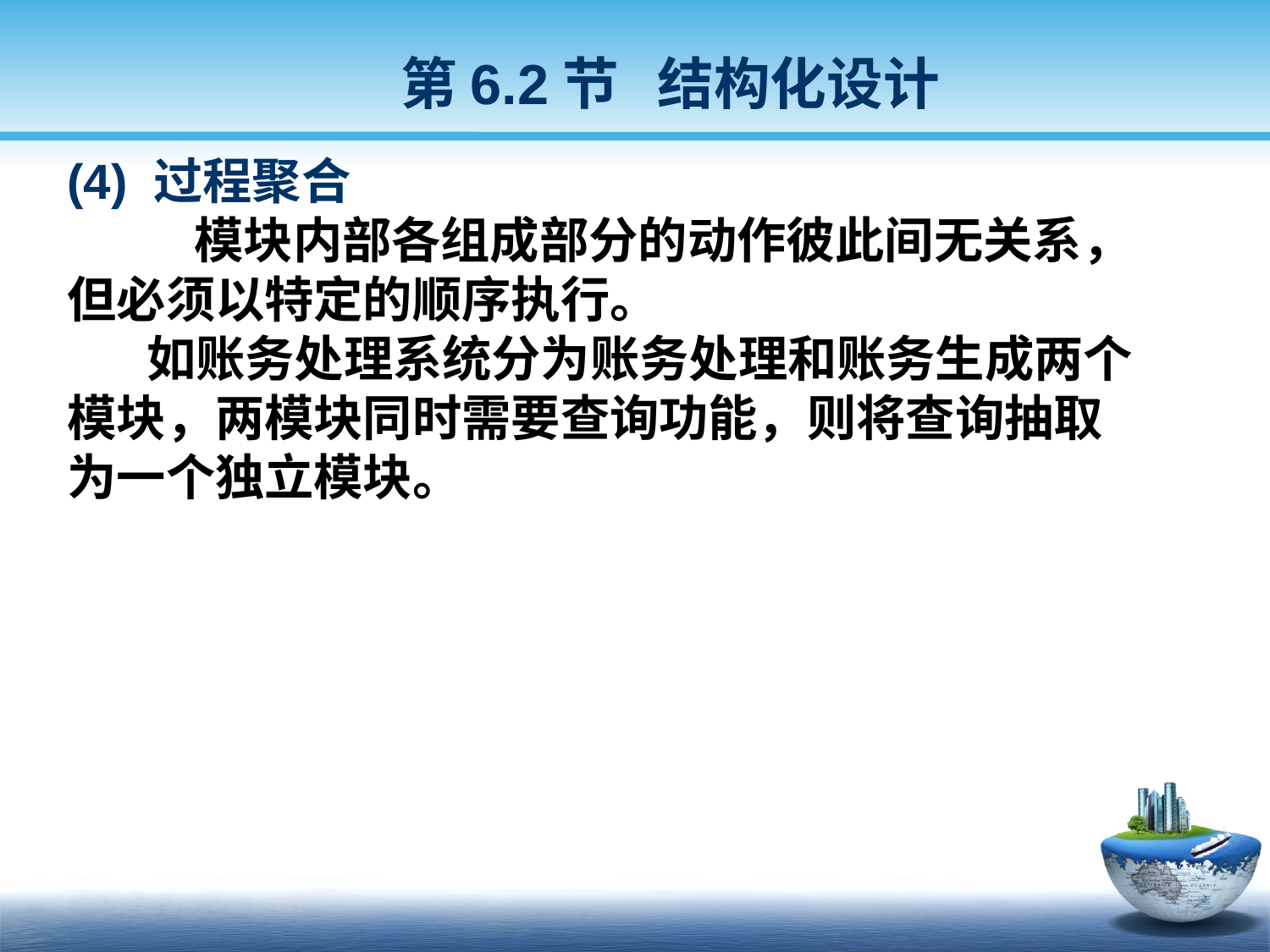

第6.2节   结构化设计
(4) 过程聚合
	模块内部各组成部分的动作彼此间无关系，但必须以特定的顺序执行。
      如账务处理系统分为账务处理和账务生成两个模块，两模块同时需要查询功能，则将查询抽取为一个独立模块。